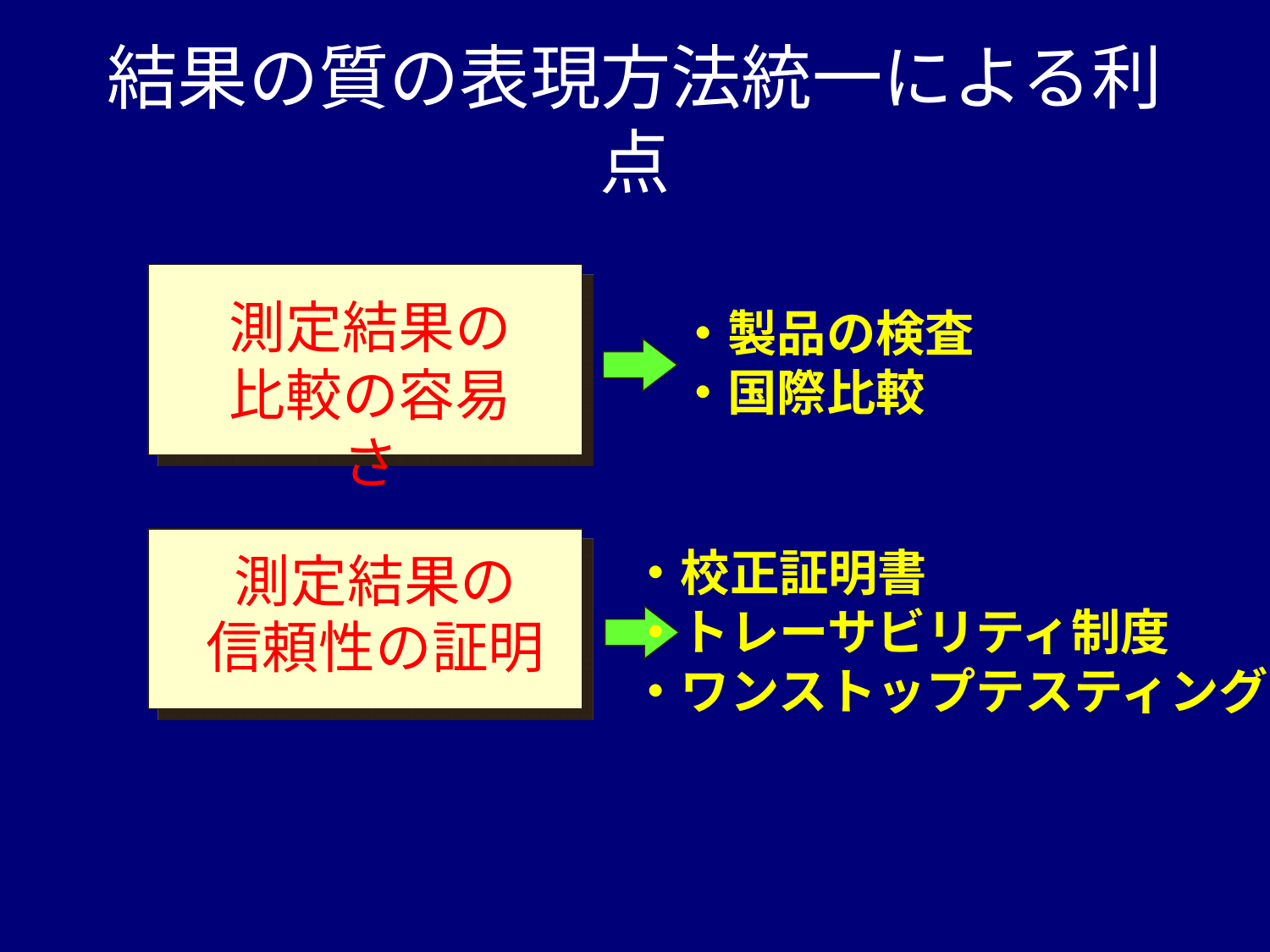

# 結果の質の表現方法統一による利点

測定結果の比較の容易さ
・製品の検査
・国際比較

・校正証明書
・トレーサビリティ制度
・ワンストップテスティング
測定結果の
信頼性の証明